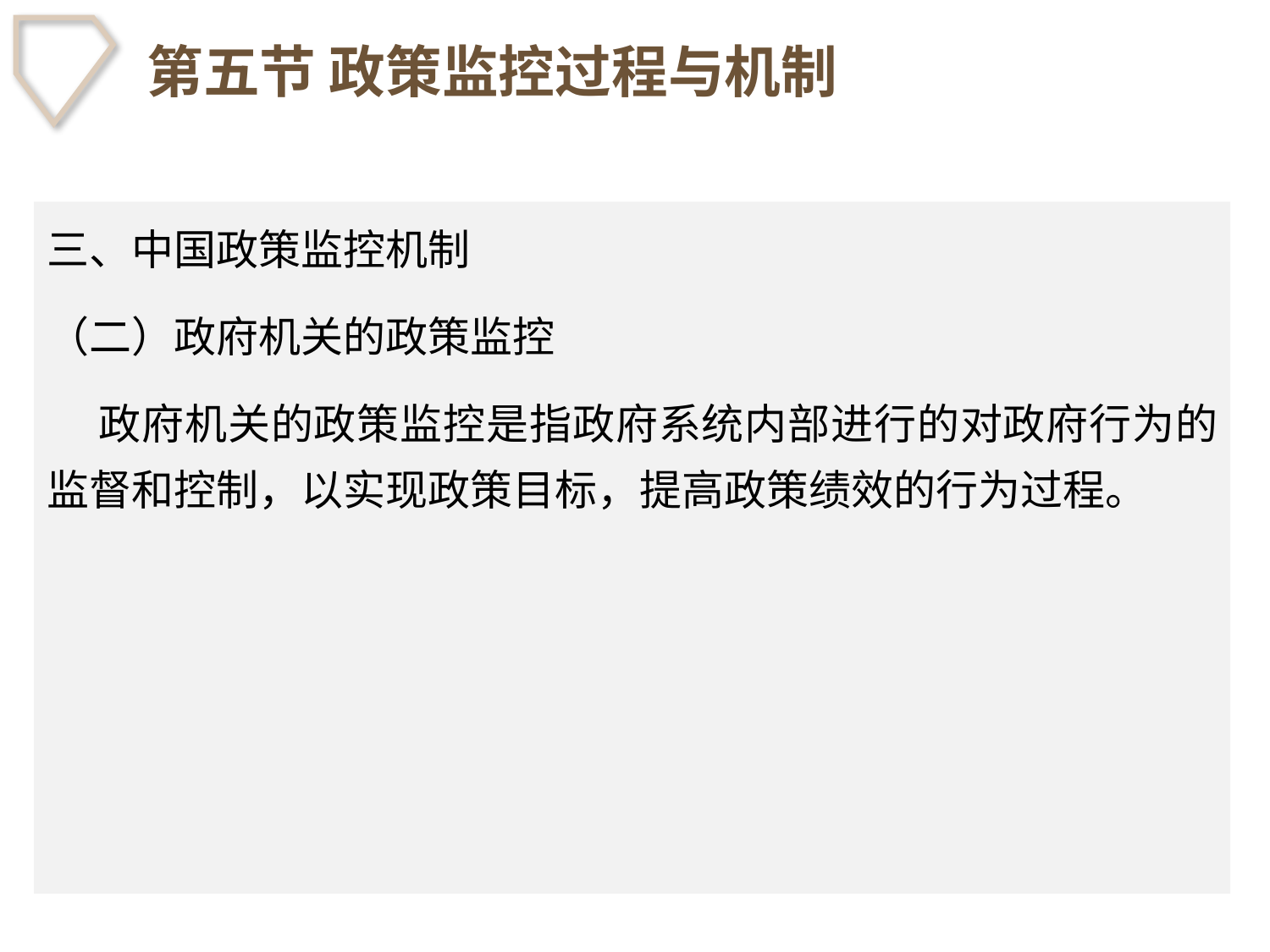

# 第五节 政策监控过程与机制
三、中国政策监控机制
（二）政府机关的政策监控
    政府机关的政策监控是指政府系统内部进行的对政府行为的监督和控制，以实现政策目标，提高政策绩效的行为过程。